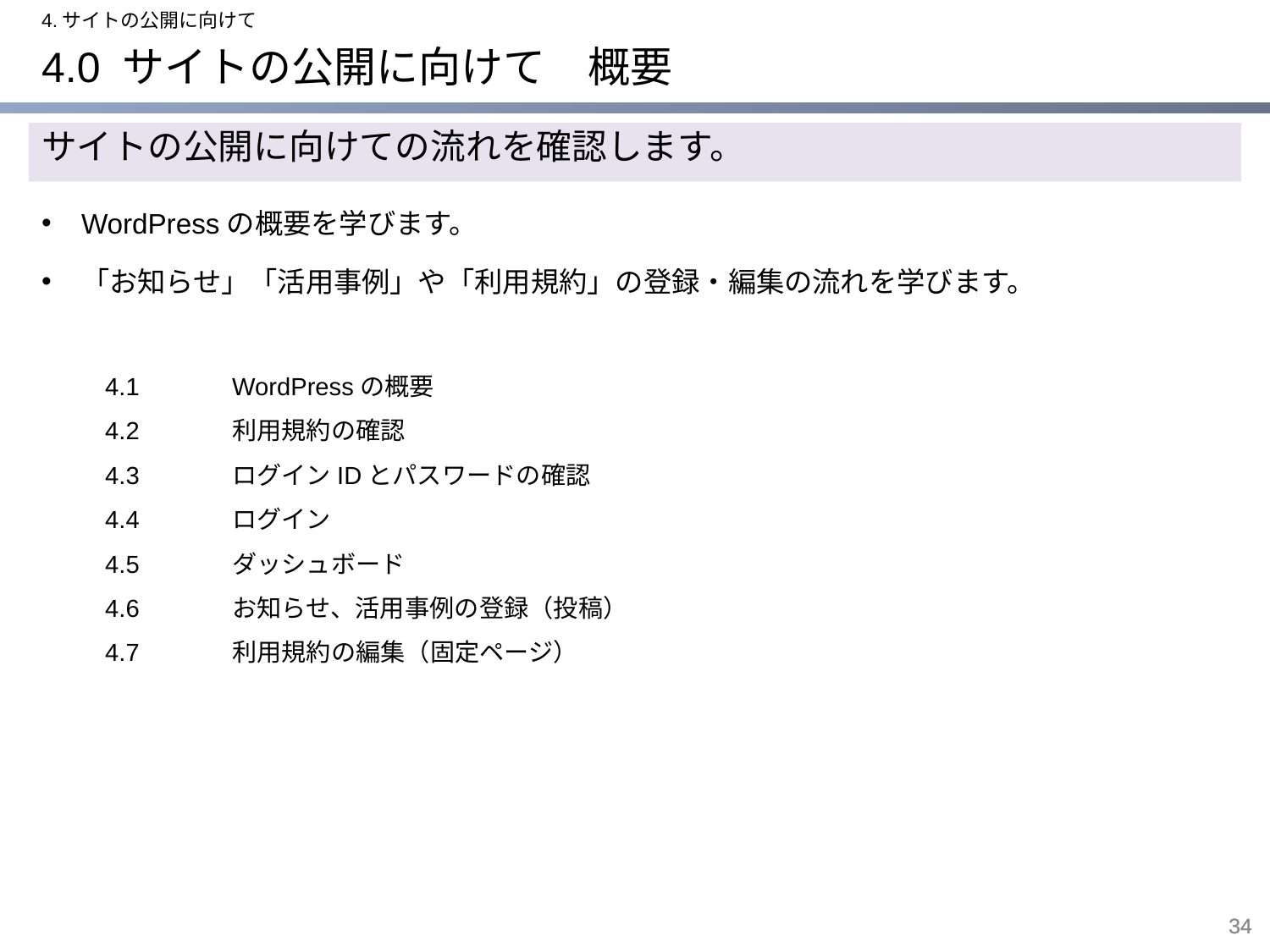

4.サイトの公開に向けて
# 4.0 サイトの公開に向けて　概要
サイトの公開に向けての流れを確認します。
WordPressの概要を学びます。
「お知らせ」「活用事例」や「利用規約」の登録・編集の流れを学びます。

4.1	WordPressの概要
4.2	利用規約の確認
4.3	ログインIDとパスワードの確認
4.4	ログイン
4.5	ダッシュボード
4.6	お知らせ、活用事例の登録（投稿）
4.7	利用規約の編集（固定ページ）

34